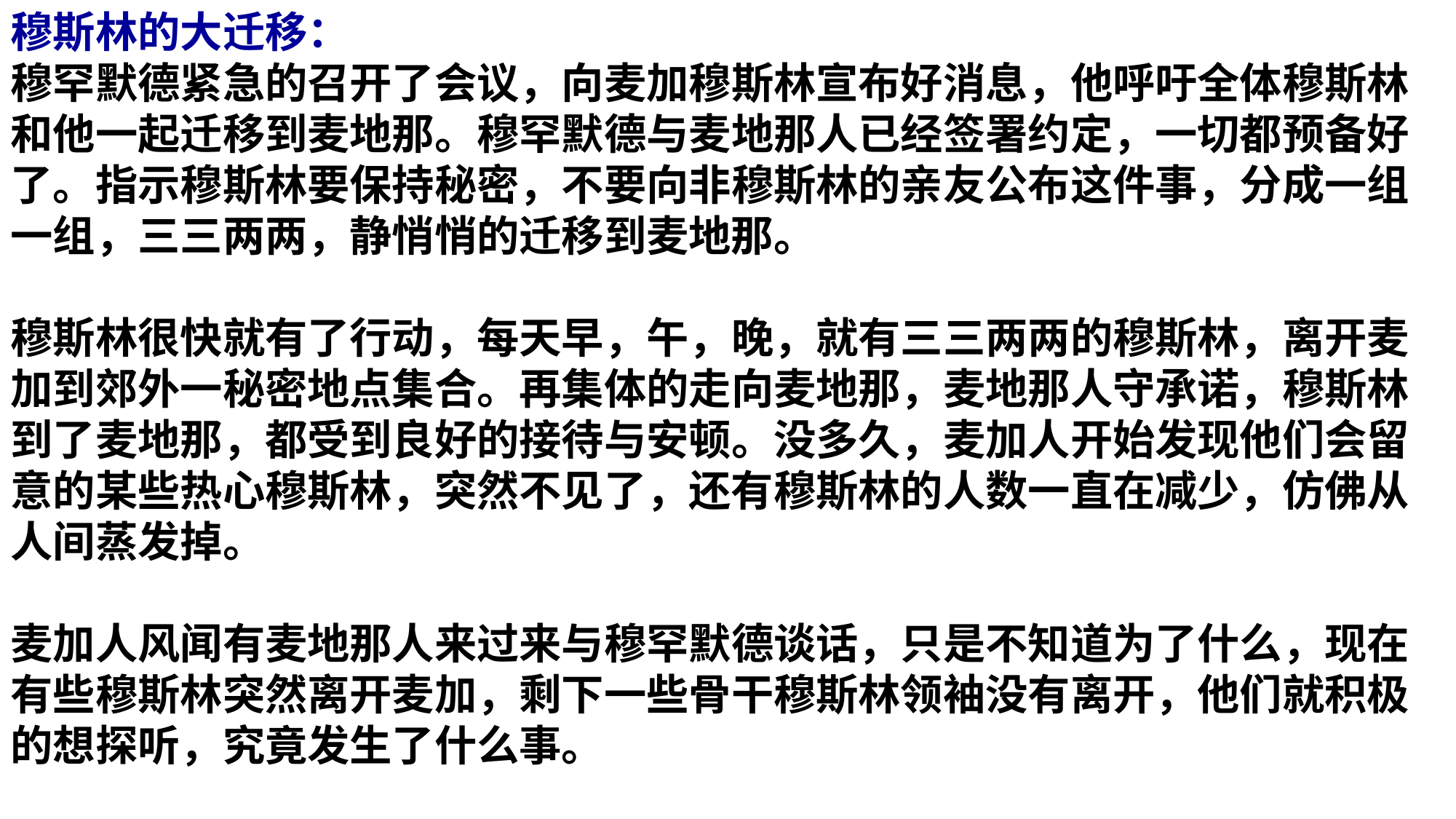

穆斯林的大迁移：
穆罕默德紧急的召开了会议，向麦加穆斯林宣布好消息，他呼吁全体穆斯林和他一起迁移到麦地那。穆罕默德与麦地那人已经签署约定，一切都预备好了。指示穆斯林要保持秘密，不要向非穆斯林的亲友公布这件事，分成一组一组，三三两两，静悄悄的迁移到麦地那。

穆斯林很快就有了行动，每天早，午，晚，就有三三两两的穆斯林，离开麦加到郊外一秘密地点集合。再集体的走向麦地那，麦地那人守承诺，穆斯林到了麦地那，都受到良好的接待与安顿。没多久，麦加人开始发现他们会留意的某些热心穆斯林，突然不见了，还有穆斯林的人数一直在减少，仿佛从人间蒸发掉。

麦加人风闻有麦地那人来过来与穆罕默德谈话，只是不知道为了什么，现在有些穆斯林突然离开麦加，剩下一些骨干穆斯林领袖没有离开，他们就积极的想探听，究竟发生了什么事。